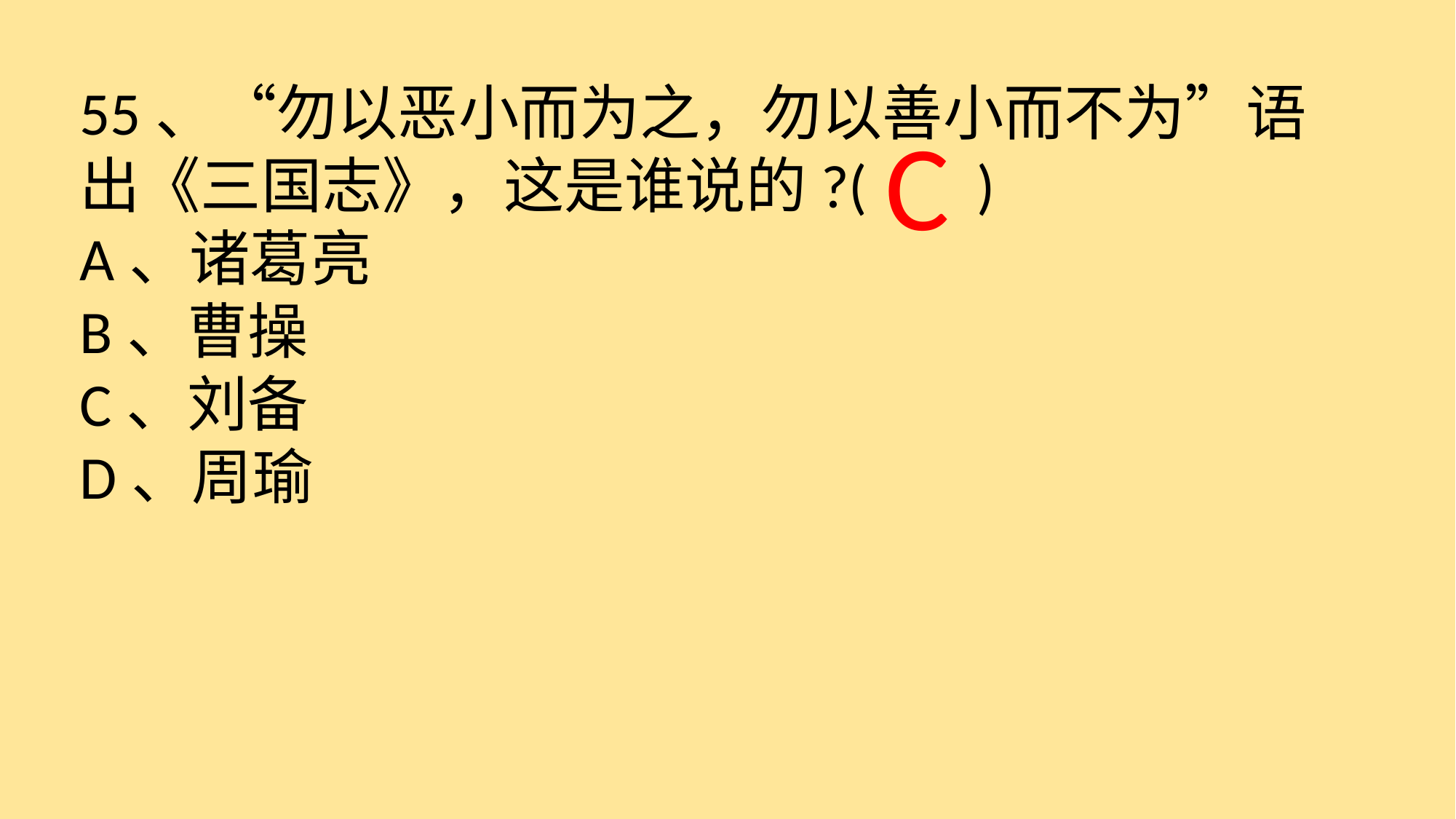

55、“勿以恶小而为之，勿以善小而不为”语出《三国志》，这是谁说的?(        )
A、诸葛亮
B、曹操
C、刘备
D、周瑜
  C